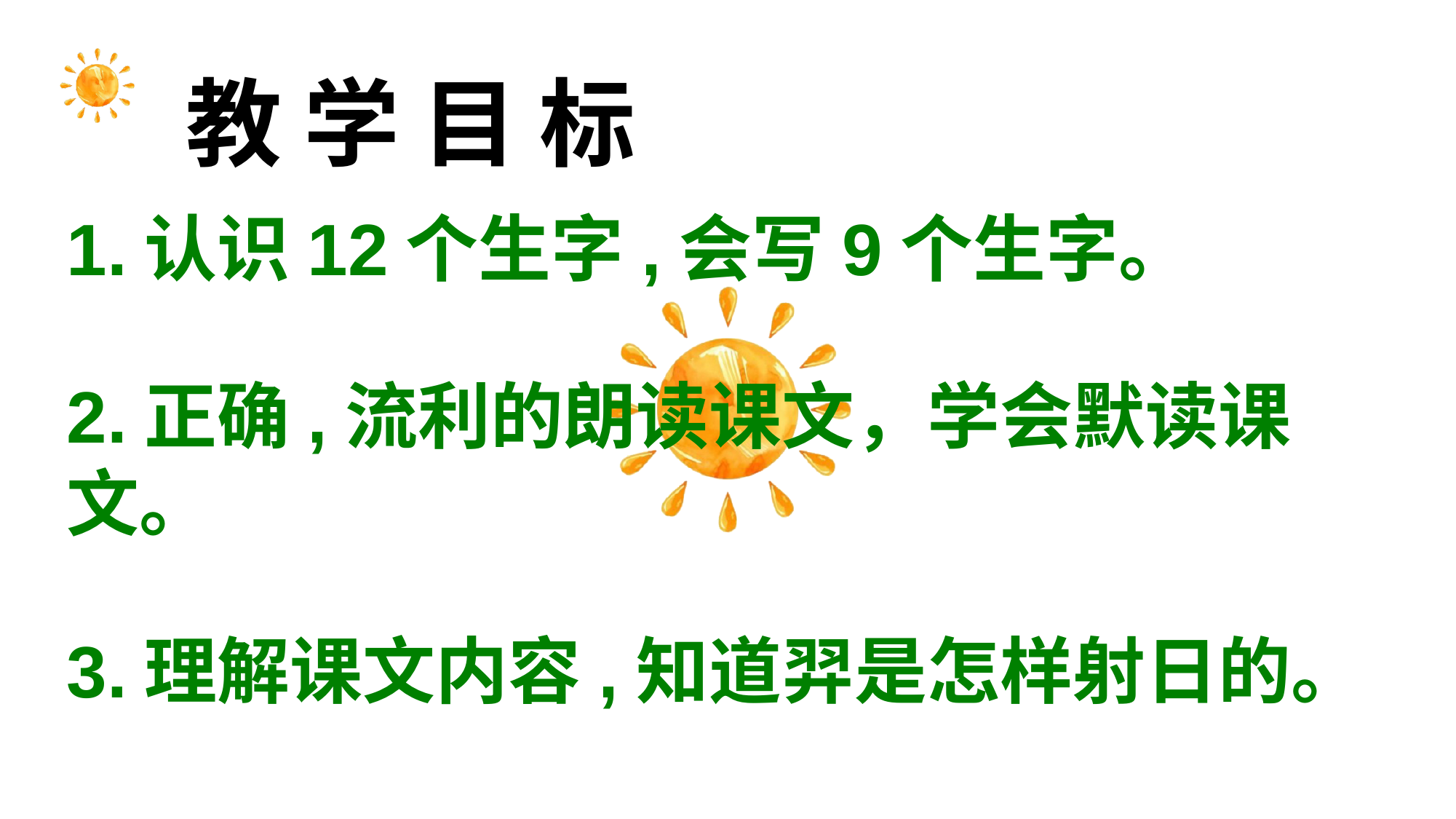

# 教 学 目 标
1.认识12个生字,会写9个生字。

2.正确,流利的朗读课文，学会默读课文。

3.理解课文内容,知道羿是怎样射日的。